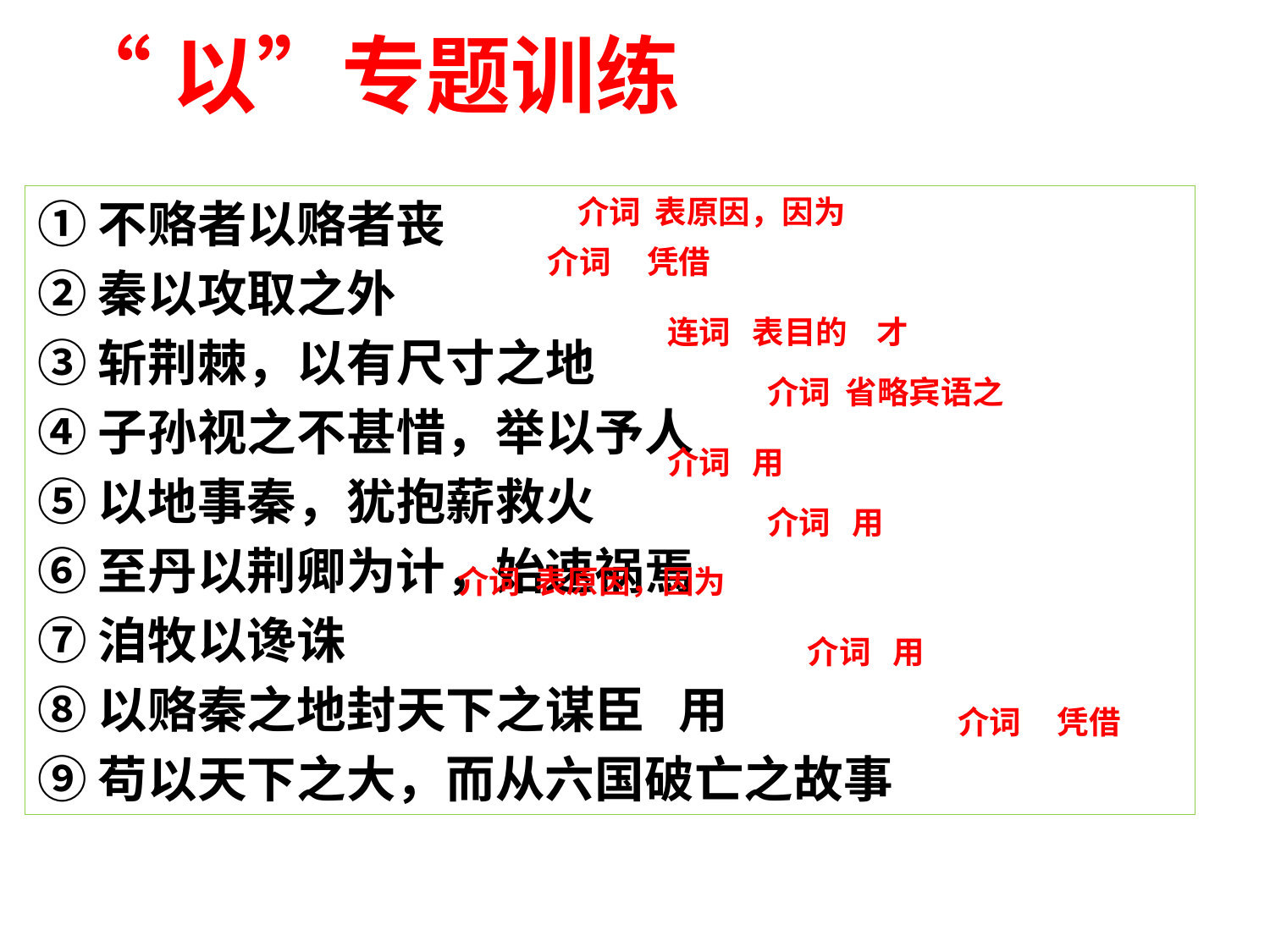

“以”专题训练
①不赂者以赂者丧
②秦以攻取之外
③斩荆棘，以有尺寸之地
④子孙视之不甚惜，举以予人
⑤以地事秦，犹抱薪救火
⑥至丹以荆卿为计，始速祸焉
⑦洎牧以谗诛
⑧以赂秦之地封天下之谋臣   用
⑨苟以天下之大，而从六国破亡之故事

介词  表原因，因为
介词     凭借
连词   表目的    才
介词  省略宾语之
介词   用
介词   用
介词  表原因，因为
介词   用
介词     凭借